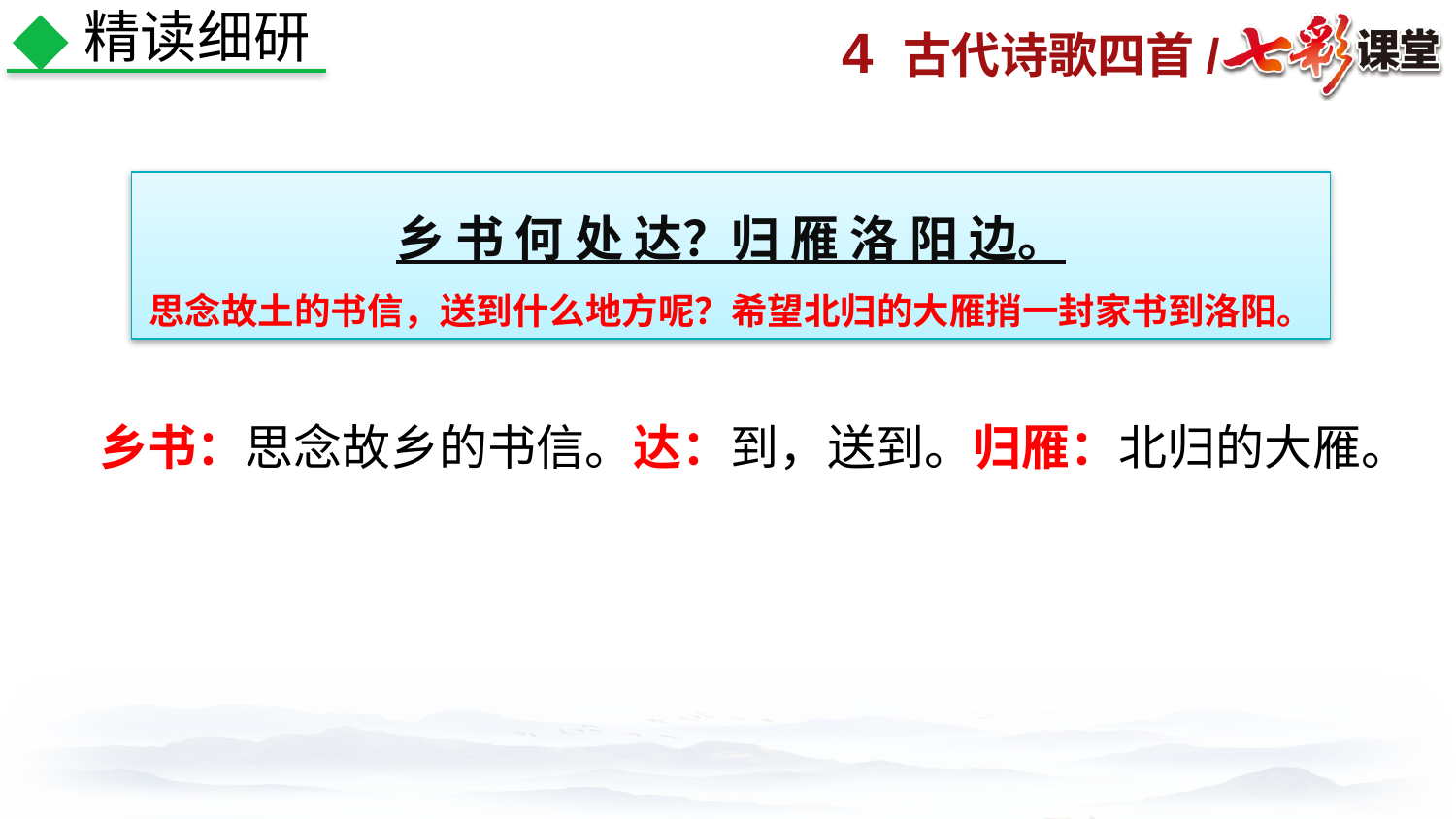

精读细研

乡 书 何 处 达？归 雁 洛 阳 边。
思念故土的书信，送到什么地方呢？希望北归的大雁捎一封家书到洛阳。
乡书：思念故乡的书信。达：到，送到。归雁：北归的大雁。